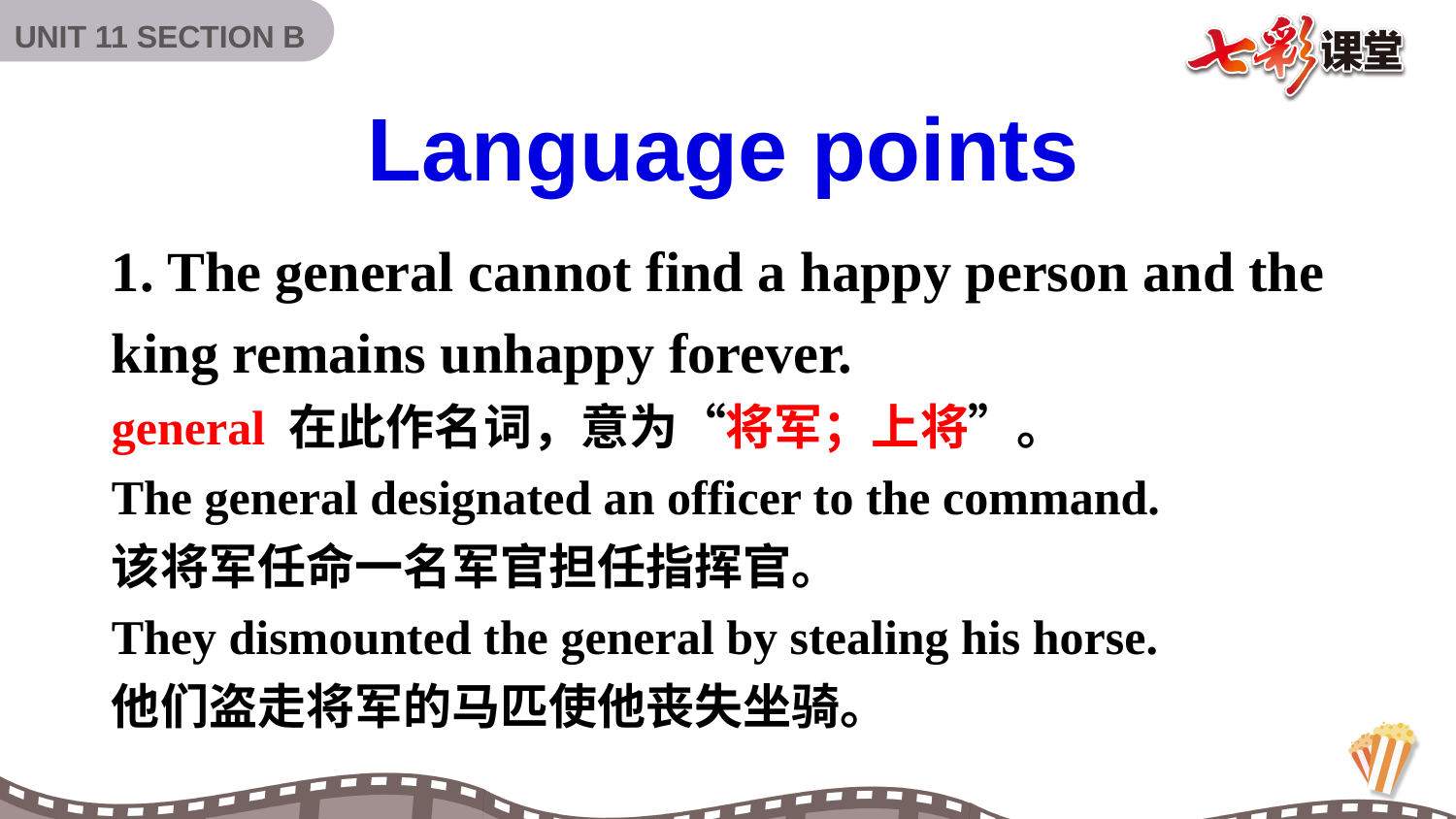

Language points
1. The general cannot find a happy person and the king remains unhappy forever.
general 在此作名词，意为“将军；上将”。
The general designated an officer to the command.
该将军任命一名军官担任指挥官。
They dismounted the general by stealing his horse.
他们盗走将军的马匹使他丧失坐骑。